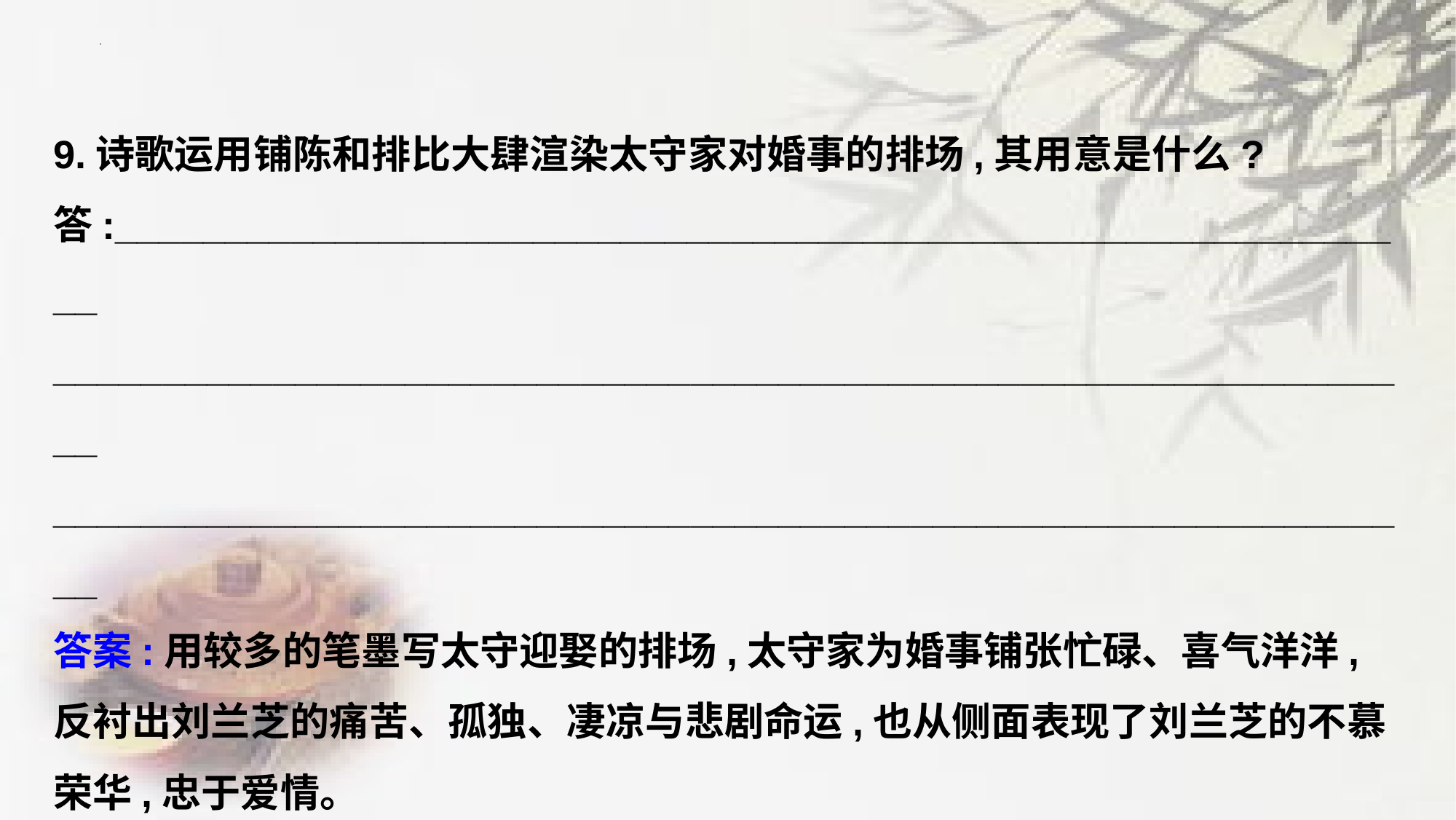

9.诗歌运用铺陈和排比大肆渲染太守家对婚事的排场,其用意是什么?
答:____________________________________________________________
_______________________________________________________________ _______________________________________________________________
答案:用较多的笔墨写太守迎娶的排场,太守家为婚事铺张忙碌、喜气洋洋,反衬出刘兰芝的痛苦、孤独、凄凉与悲剧命运,也从侧面表现了刘兰芝的不慕荣华,忠于爱情。